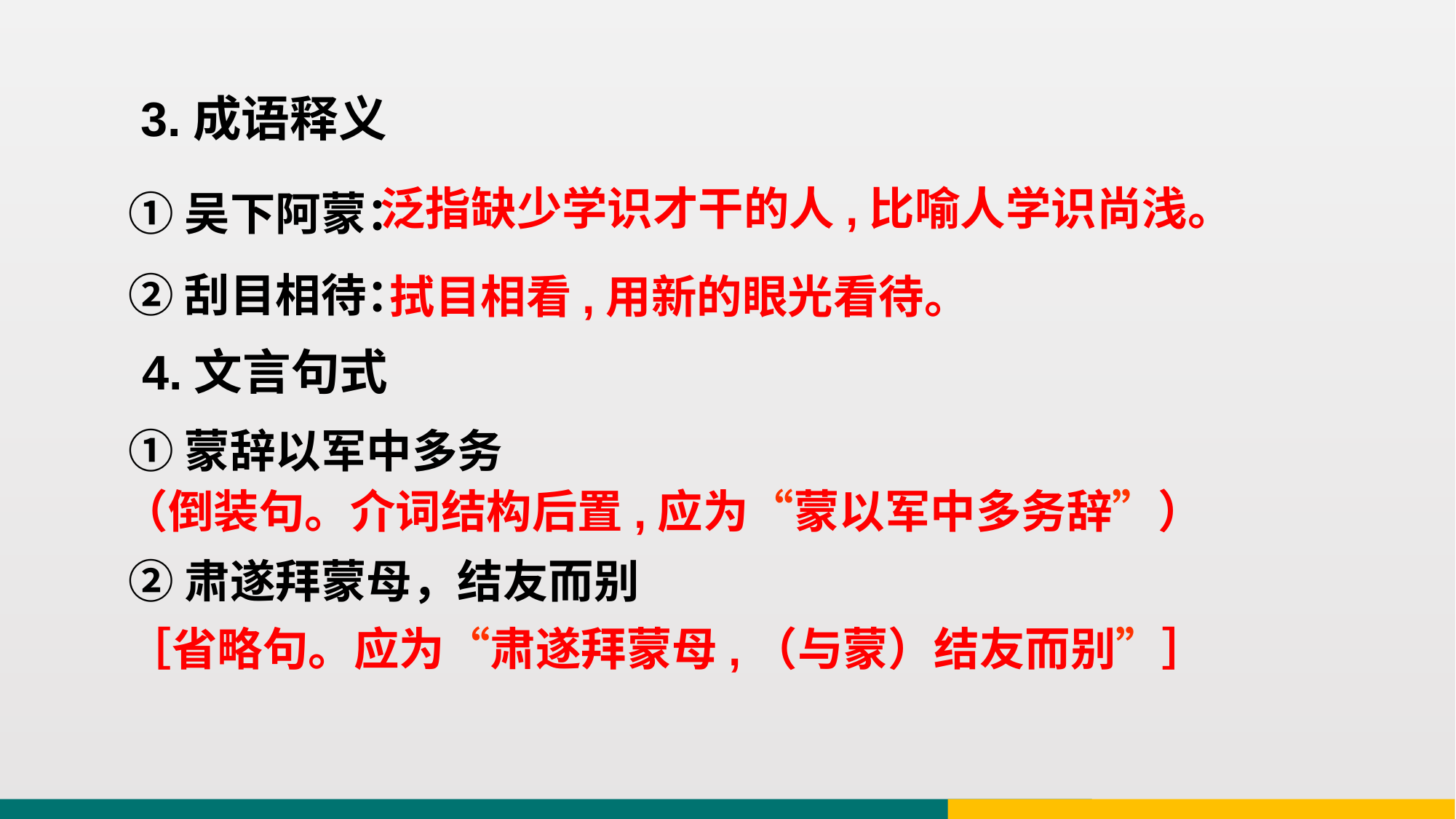

3.成语释义
①吴下阿蒙：
②刮目相待：
泛指缺少学识才干的人,比喻人学识尚浅。
拭目相看,用新的眼光看待。
4.文言句式
①蒙辞以军中多务

②肃遂拜蒙母，结友而别
（倒装句。介词结构后置,应为“蒙以军中多务辞”）
［省略句。应为“肃遂拜蒙母,（与蒙）结友而别”］